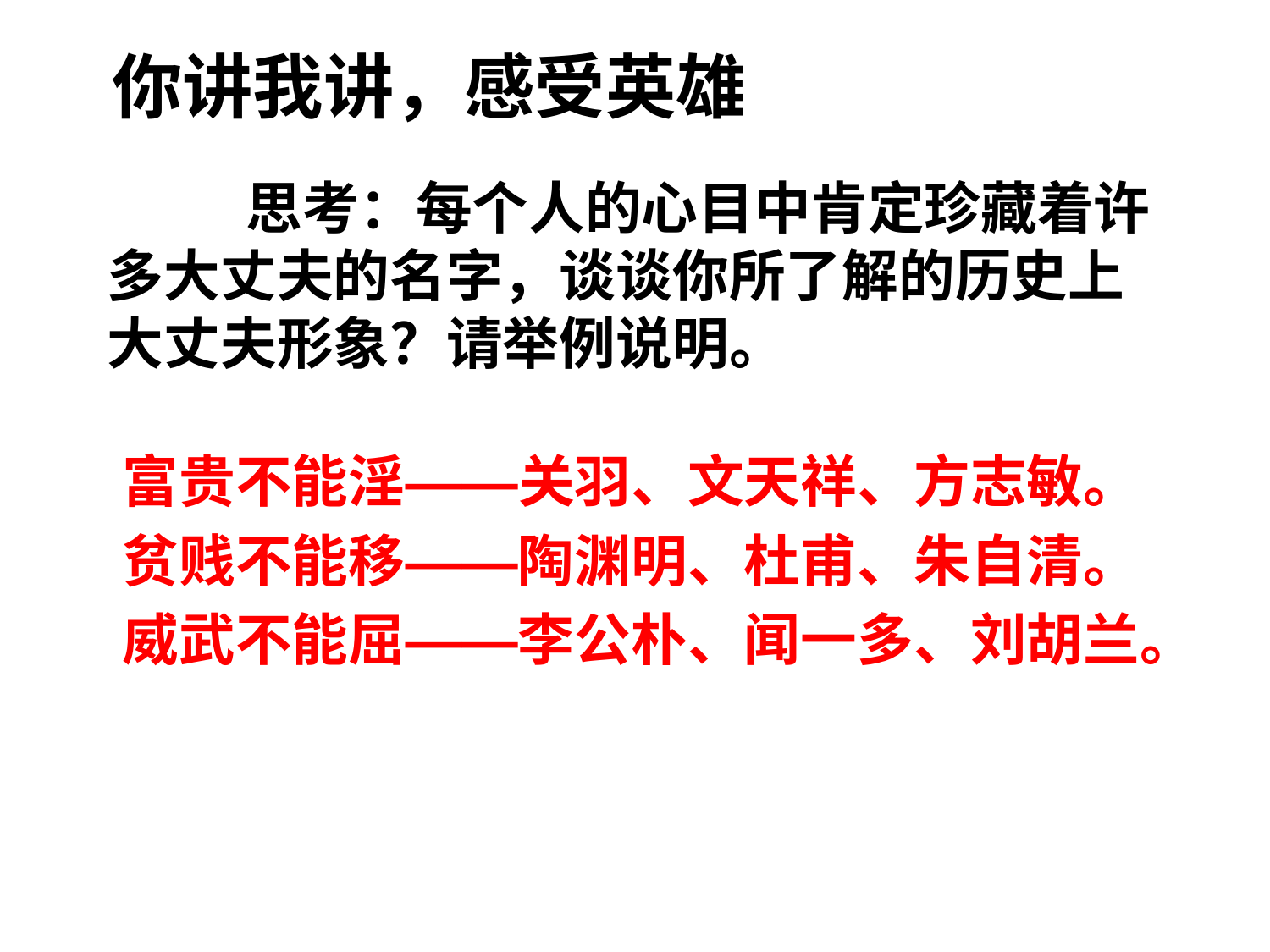

你讲我讲，感受英雄
        思考：每个人的心目中肯定珍藏着许多大丈夫的名字，谈谈你所了解的历史上大丈夫形象？请举例说明。
富贵不能淫——关羽、文天祥、方志敏。
贫贱不能移——陶渊明、杜甫、朱自清。
威武不能屈——李公朴、闻一多、刘胡兰。